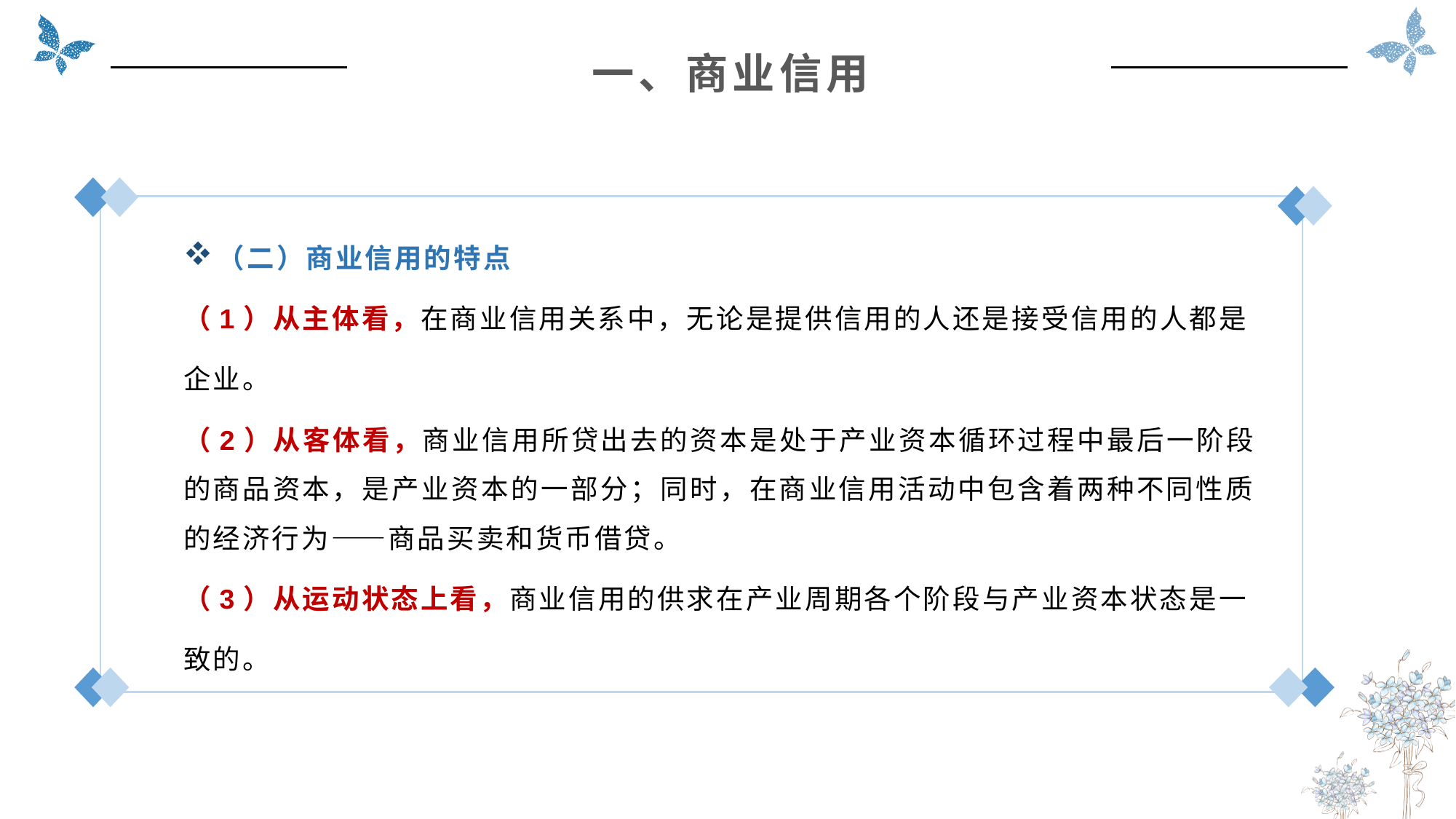

一、商业信用

（二）商业信用的特点
（1）从主体看，在商业信用关系中，无论是提供信用的人还是接受信用的人都是
企业。
（2）从客体看，商业信用所贷出去的资本是处于产业资本循环过程中最后一阶段的商品资本，是产业资本的一部分；同时，在商业信用活动中包含着两种不同性质的经济行为——商品买卖和货币借贷。
（3）从运动状态上看，商业信用的供求在产业周期各个阶段与产业资本状态是一
致的。